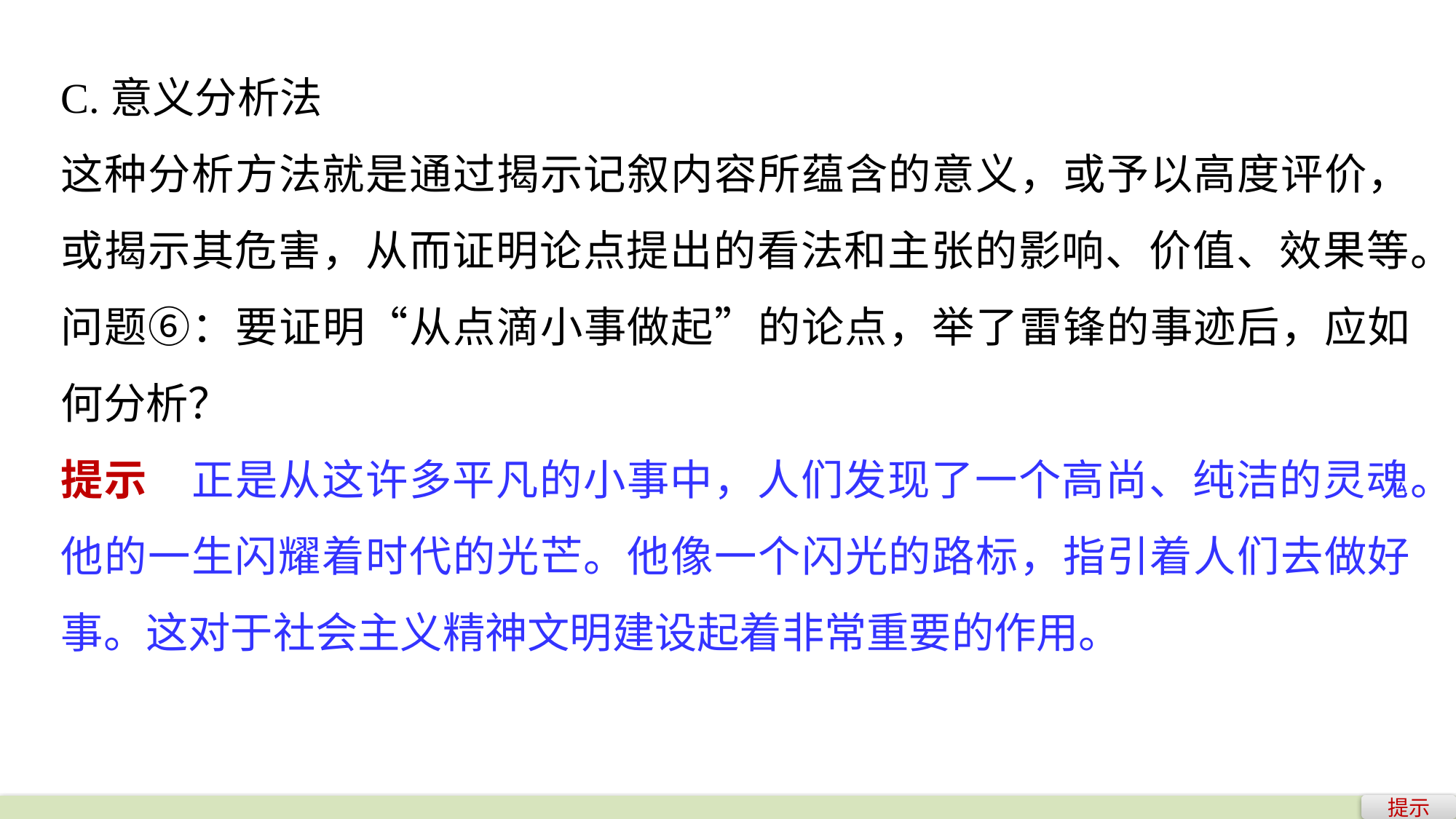

C.意义分析法
这种分析方法就是通过揭示记叙内容所蕴含的意义，或予以高度评价，或揭示其危害，从而证明论点提出的看法和主张的影响、价值、效果等。
问题⑥：要证明“从点滴小事做起”的论点，举了雷锋的事迹后，应如何分析？
提示　正是从这许多平凡的小事中，人们发现了一个高尚、纯洁的灵魂。他的一生闪耀着时代的光芒。他像一个闪光的路标，指引着人们去做好事。这对于社会主义精神文明建设起着非常重要的作用。
提示